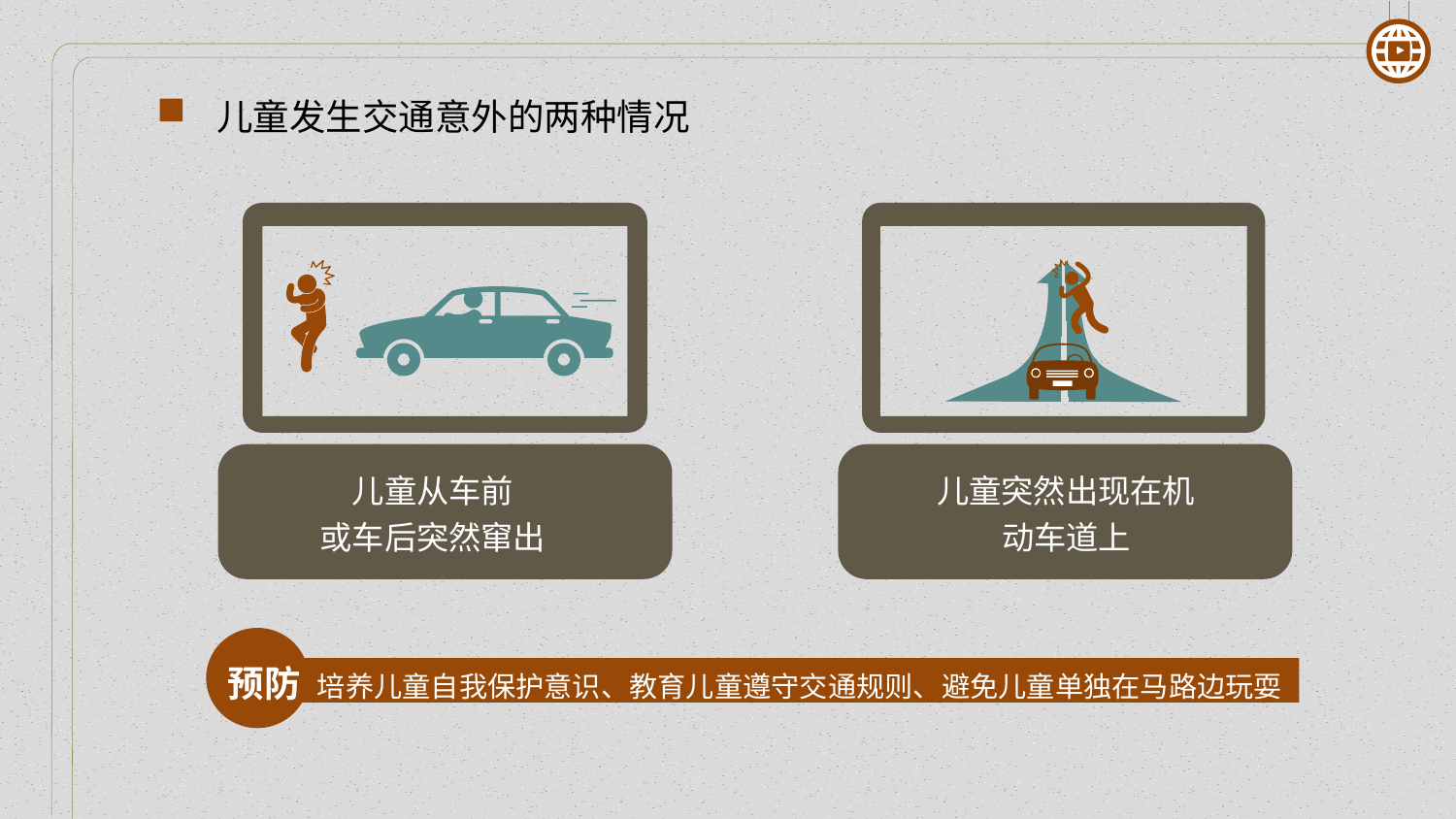

儿童发生交通意外的两种情况

儿童从车前
或车后突然窜出
儿童突然出现在机动车道上

  预防  培养儿童自我保护意识、教育儿童遵守交通规则、避免儿童单独在马路边玩耍